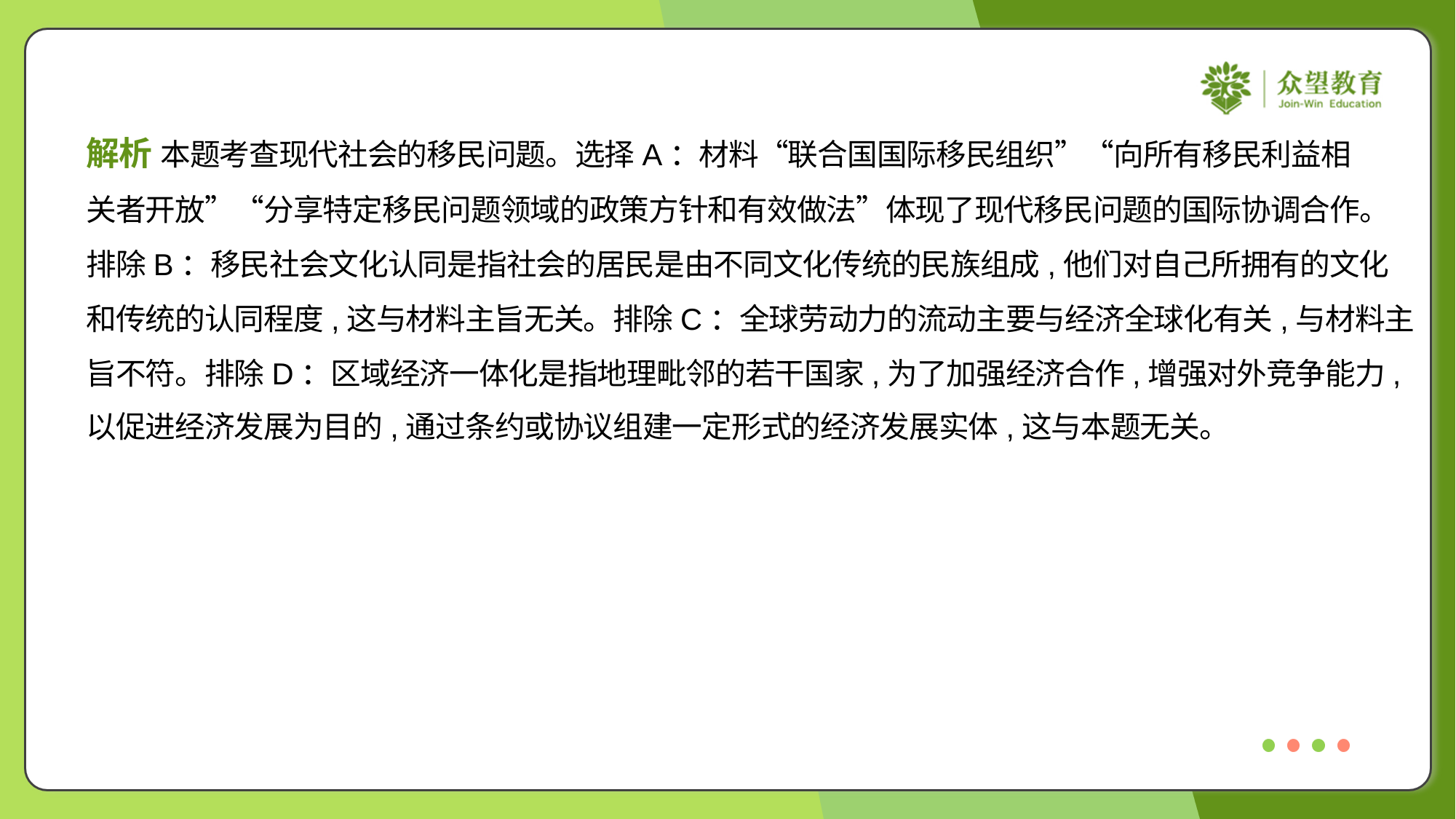

解析 本题考查现代社会的移民问题。选择A：材料“联合国国际移民组织”“向所有移民利益相
关者开放”“分享特定移民问题领域的政策方针和有效做法”体现了现代移民问题的国际协调合作。
排除B：移民社会文化认同是指社会的居民是由不同文化传统的民族组成,他们对自己所拥有的文化
和传统的认同程度,这与材料主旨无关。排除C：全球劳动力的流动主要与经济全球化有关,与材料主
旨不符。排除D：区域经济一体化是指地理毗邻的若干国家,为了加强经济合作,增强对外竞争能力,
以促进经济发展为目的,通过条约或协议组建一定形式的经济发展实体,这与本题无关。